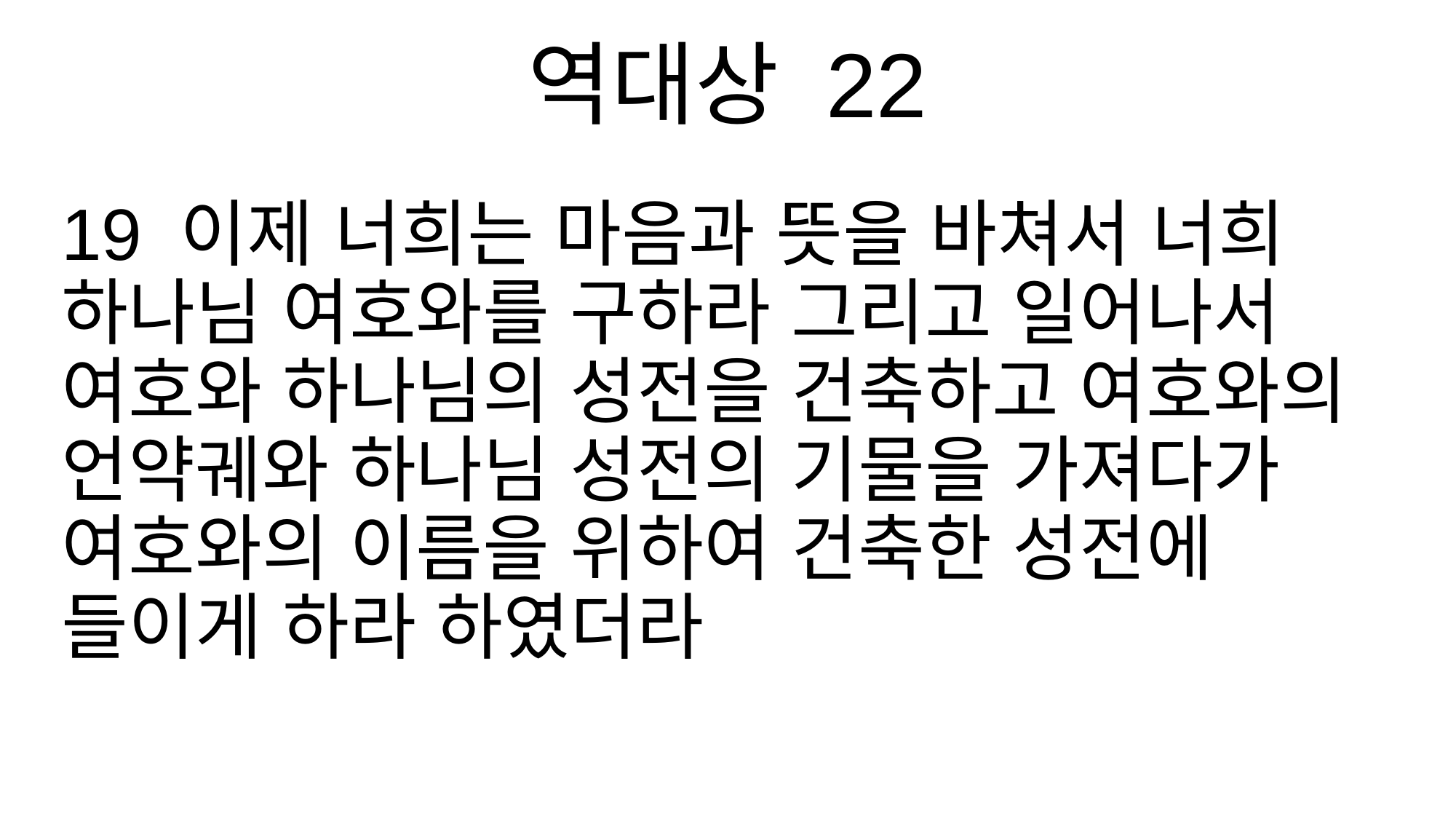

역대상 22
19 이제 너희는 마음과 뜻을 바쳐서 너희 하나님 여호와를 구하라 그리고 일어나서 여호와 하나님의 성전을 건축하고 여호와의 언약궤와 하나님 성전의 기물을 가져다가 여호와의 이름을 위하여 건축한 성전에 들이게 하라 하였더라